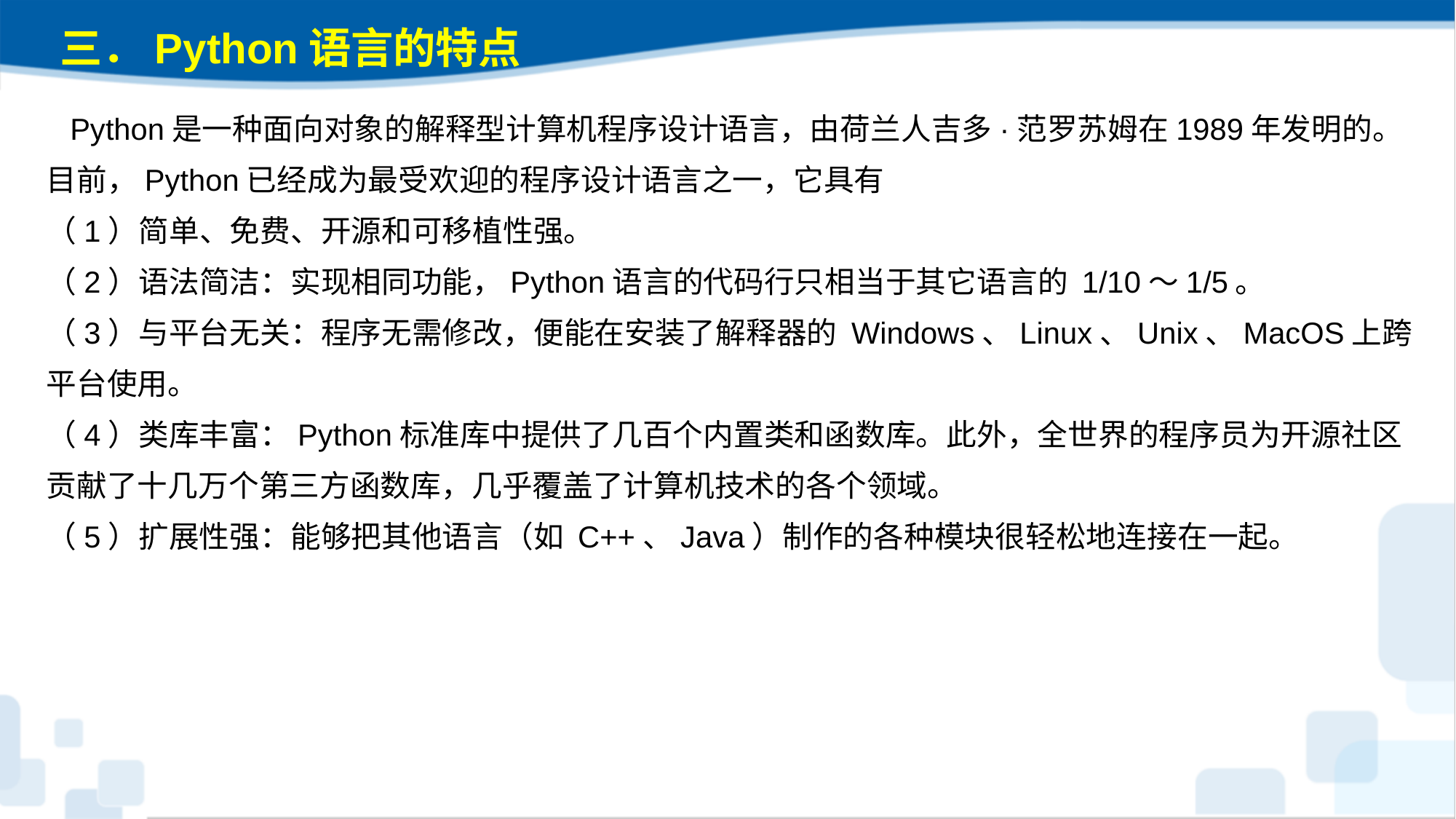

三．Python语言的特点
   Python是一种面向对象的解释型计算机程序设计语言，由荷兰人吉多·范罗苏姆在1989年发明的。目前，Python已经成为最受欢迎的程序设计语言之一，它具有
（1）简单、免费、开源和可移植性强。
（2）语法简洁：实现相同功能，Python语言的代码行只相当于其它语言的 1/10～1/5。
（3）与平台无关：程序无需修改，便能在安装了解释器的 Windows、Linux、Unix、MacOS上跨平台使用。
（4）类库丰富：Python标准库中提供了几百个内置类和函数库。此外，全世界的程序员为开源社区贡献了十几万个第三方函数库，几乎覆盖了计算机技术的各个领域。（5）扩展性强：能够把其他语言（如 C++、Java）制作的各种模块很轻松地连接在一起。